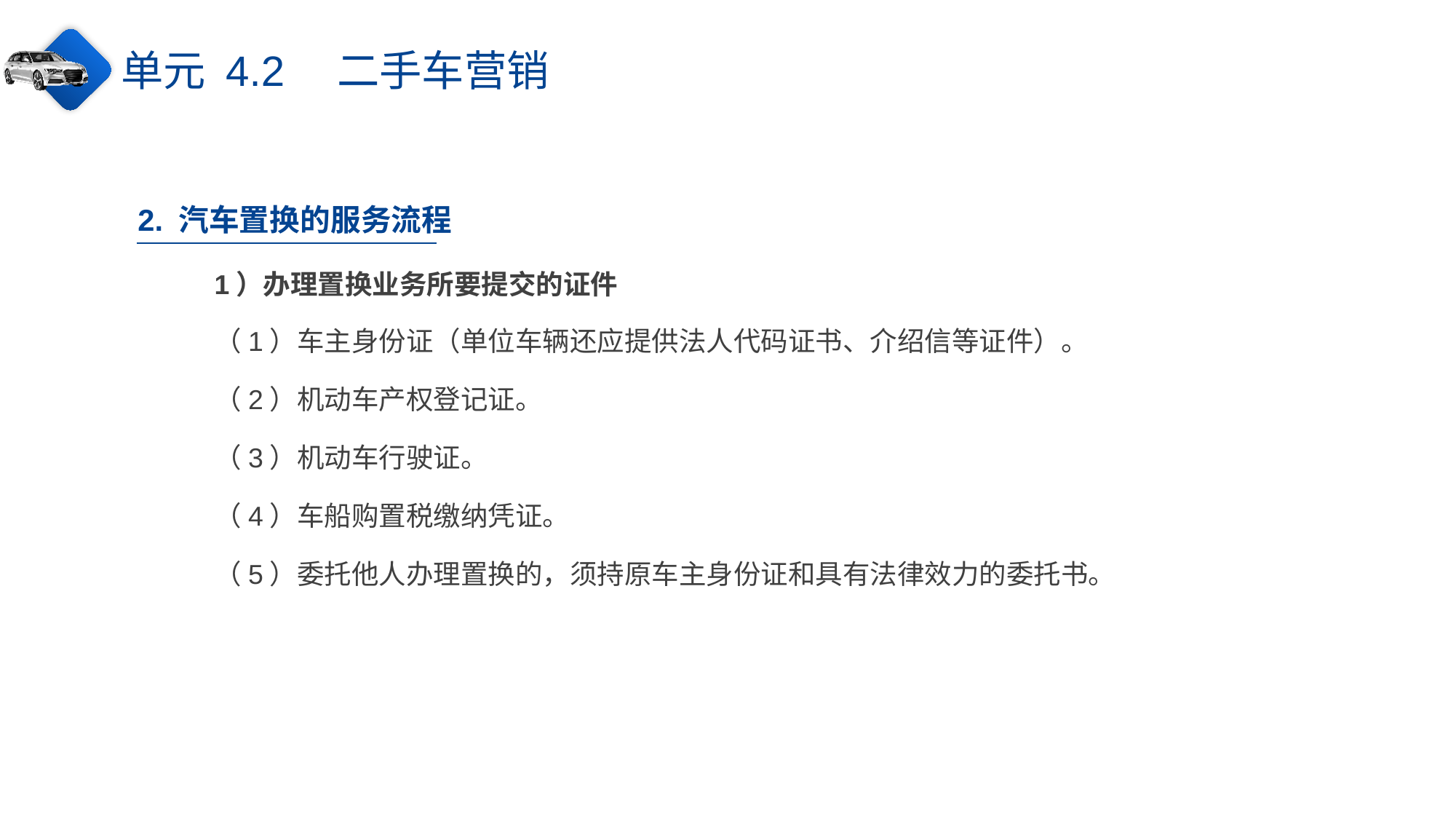

单元 4.2　二手车营销
2. 汽车置换的服务流程
1）办理置换业务所要提交的证件
（1）车主身份证（单位车辆还应提供法人代码证书、介绍信等证件）。
（2）机动车产权登记证。
（3）机动车行驶证。
（4）车船购置税缴纳凭证。
（5）委托他人办理置换的，须持原车主身份证和具有法律效力的委托书。